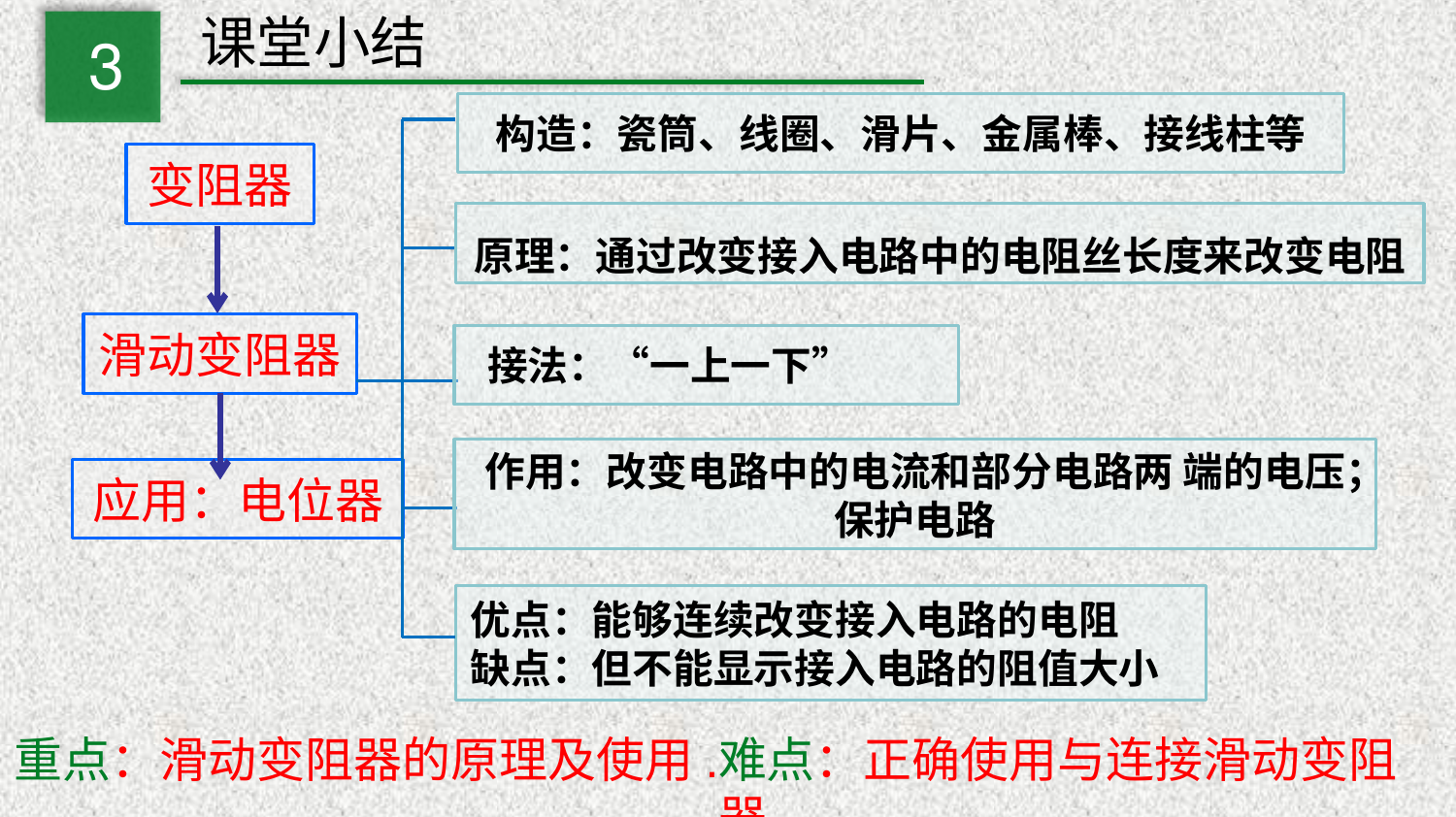

课堂小结

3
构造：瓷筒、线圈、滑片、金属棒、接线柱等
变阻器
原理：通过改变接入电路中的电阻丝长度来改变电阻
滑动变阻器
 接法：“一上一下”
作用：改变电路中的电流和部分电路两 端的电压；保护电路
应用：电位器
优点：能够连续改变接入电路的电阻
缺点：但不能显示接入电路的阻值大小
重点：滑动变阻器的原理及使用.
难点：正确使用与连接滑动变阻器.